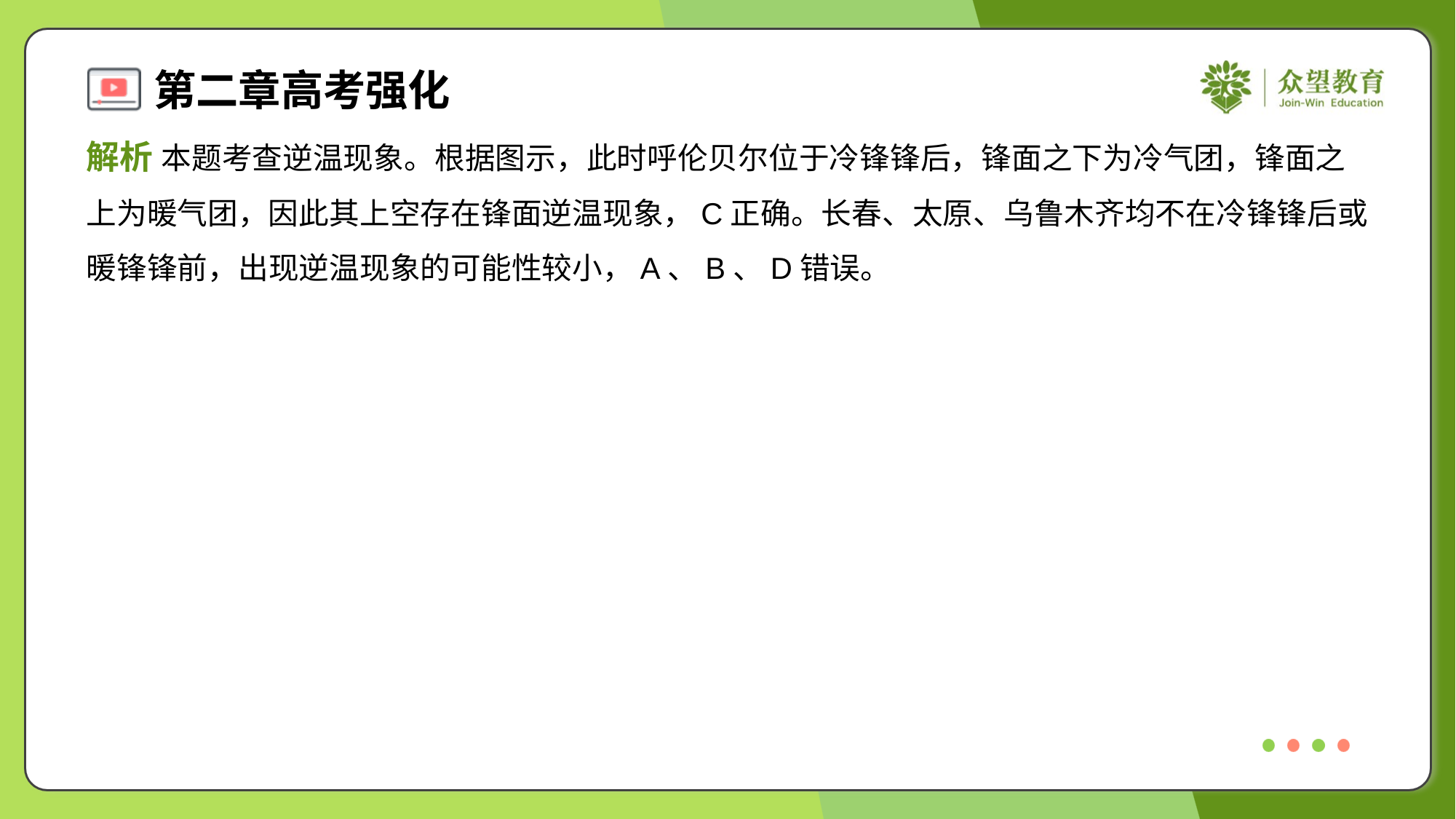

解析 本题考查逆温现象。根据图示，此时呼伦贝尔位于冷锋锋后，锋面之下为冷气团，锋面之
上为暖气团，因此其上空存在锋面逆温现象，C正确。长春、太原、乌鲁木齐均不在冷锋锋后或
暖锋锋前，出现逆温现象的可能性较小，A、B、D错误。